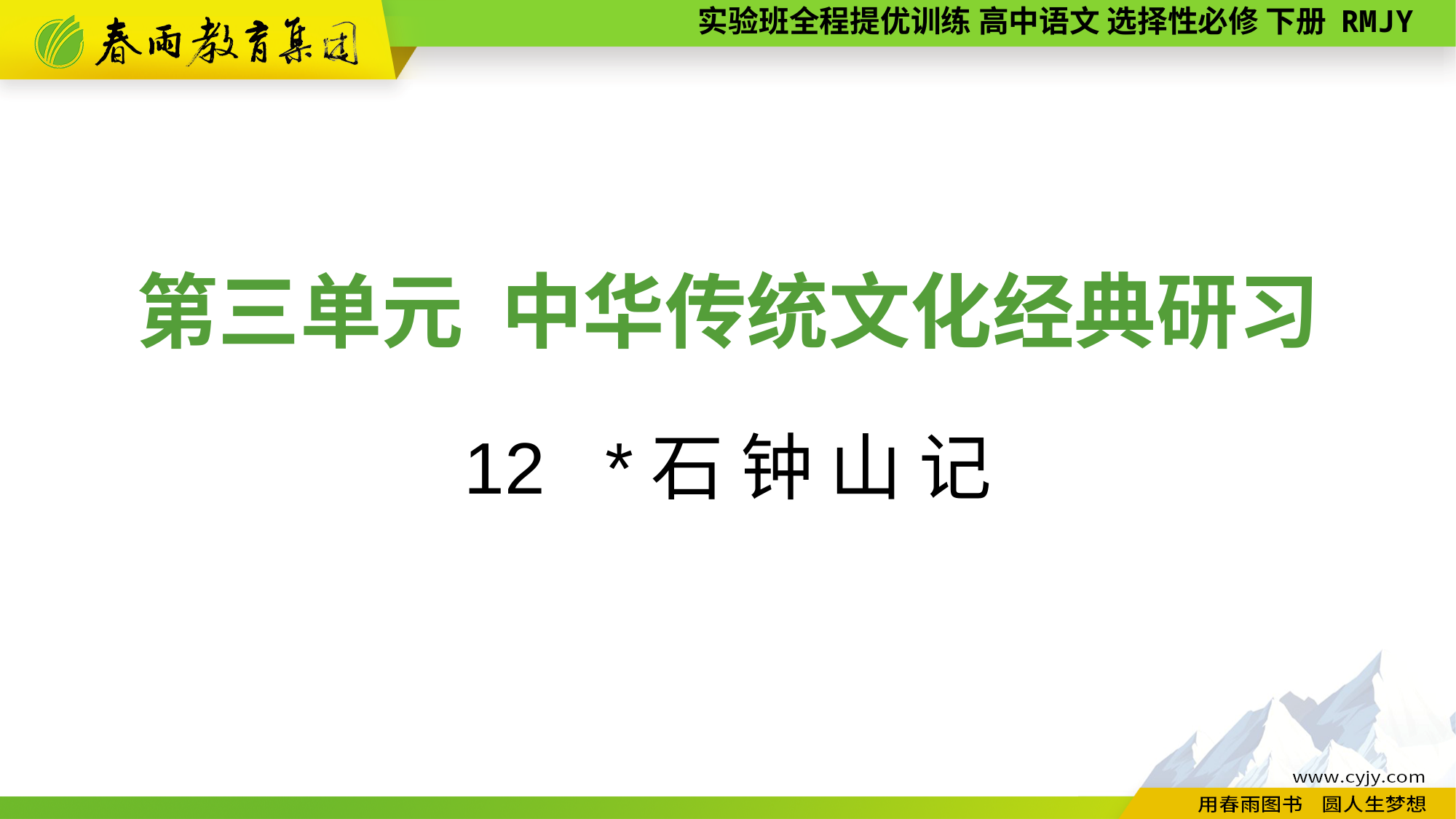

第三单元  中华传统文化经典研习
12   *石 钟 山 记